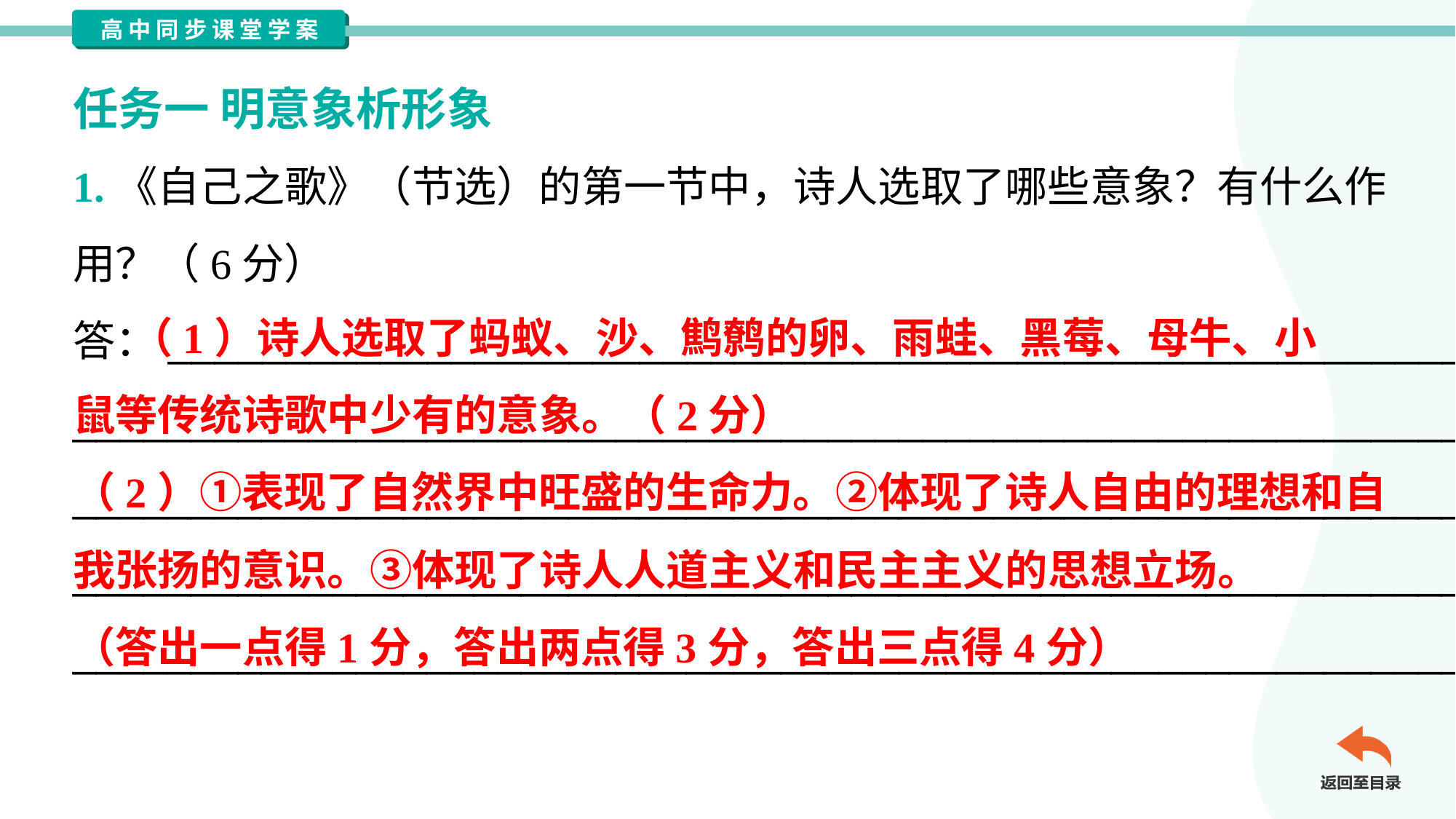

任务一 明意象析形象
1.《自己之歌》（节选）的第一节中，诗人选取了哪些意象？有什么作
用？（6分）
答：_________________________________________________________
_____________________________________________________________
_____________________________________________________________
_____________________________________________________________
_____________________________________________________________
     （1）诗人选取了蚂蚁、沙、鹪鹩的卵、雨蛙、黑莓、母牛、小
鼠等传统诗歌中少有的意象。（2分）
（2）①表现了自然界中旺盛的生命力。②体现了诗人自由的理想和自
我张扬的意识。③体现了诗人人道主义和民主主义的思想立场。
（答出一点得1分，答出两点得3分，答出三点得4分）